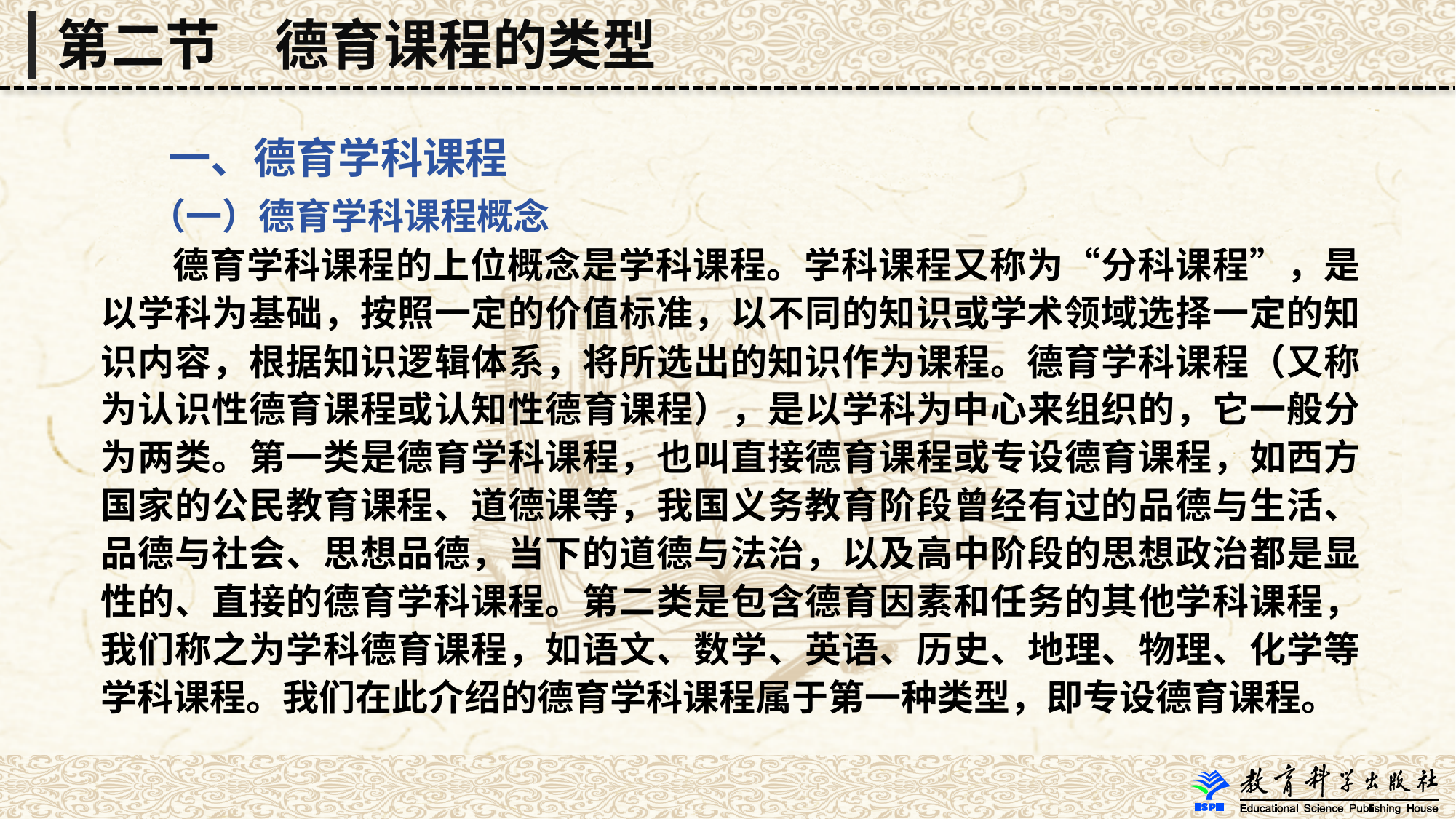

第二节　德育课程的类型
      一、德育学科课程
    （一）德育学科课程概念
       德育学科课程的上位概念是学科课程。学科课程又称为“分科课程”，是以学科为基础，按照一定的价值标准，以不同的知识或学术领域选择一定的知识内容，根据知识逻辑体系，将所选出的知识作为课程。德育学科课程（又称为认识性德育课程或认知性德育课程），是以学科为中心来组织的，它一般分为两类。第一类是德育学科课程，也叫直接德育课程或专设德育课程，如西方国家的公民教育课程、道德课等，我国义务教育阶段曾经有过的品德与生活、品德与社会、思想品德，当下的道德与法治，以及高中阶段的思想政治都是显性的、直接的德育学科课程。第二类是包含德育因素和任务的其他学科课程，我们称之为学科德育课程，如语文、数学、英语、历史、地理、物理、化学等学科课程。我们在此介绍的德育学科课程属于第一种类型，即专设德育课程。